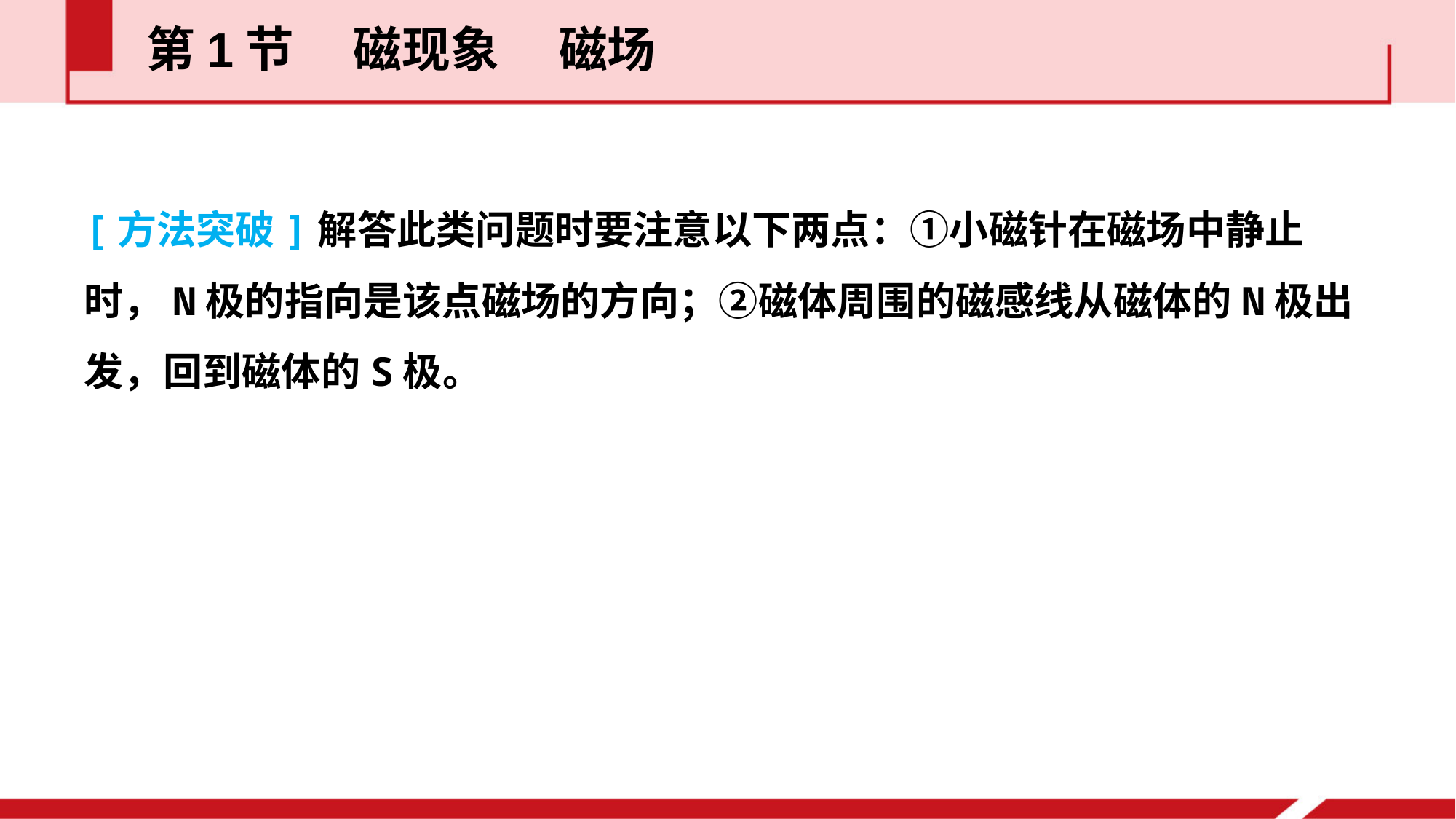

第1节  磁现象  磁场
[方法突破]解答此类问题时要注意以下两点：①小磁针在磁场中静止时，N极的指向是该点磁场的方向；②磁体周围的磁感线从磁体的N极出发，回到磁体的S极。